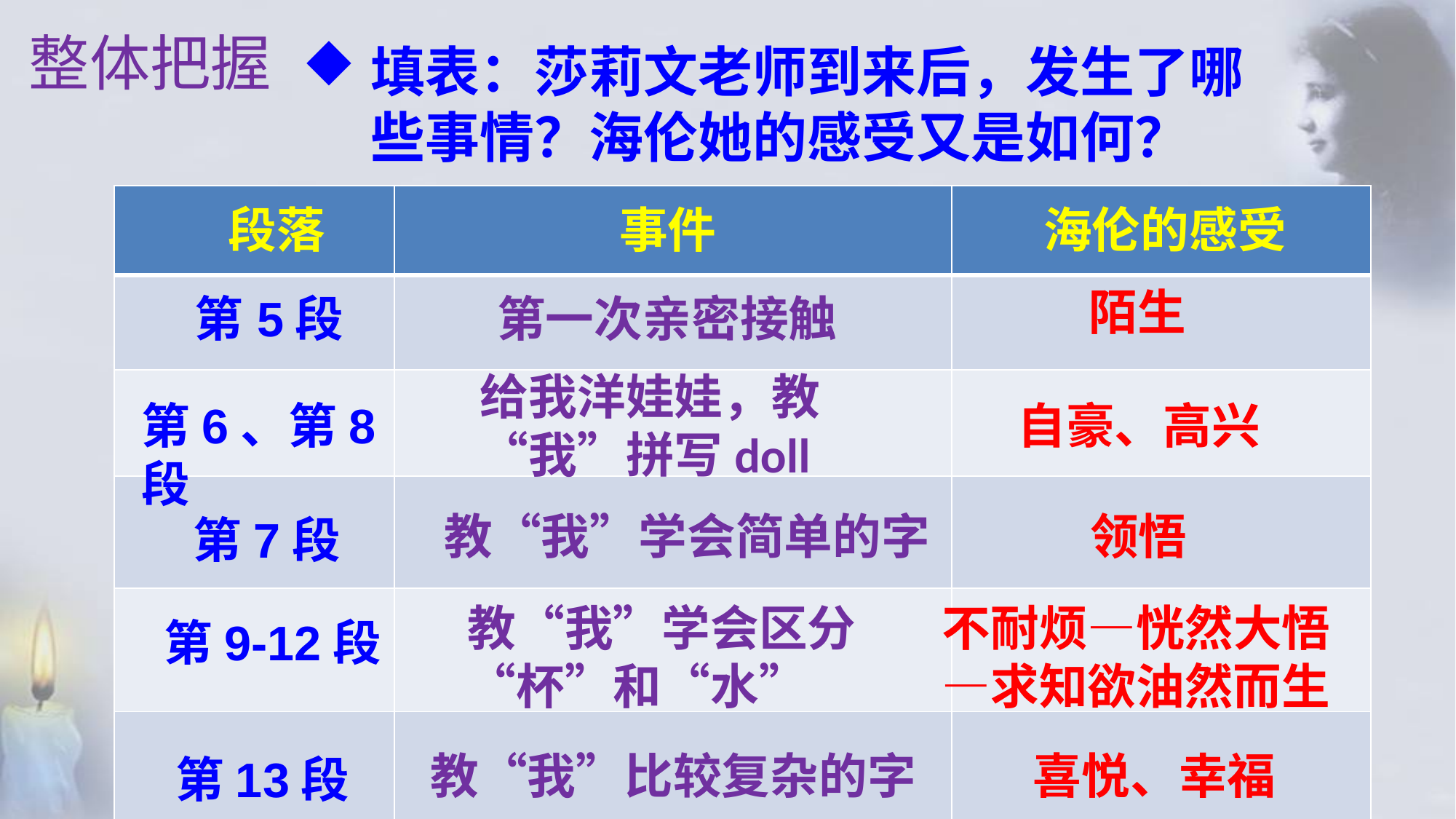

填表：莎莉文老师到来后，发生了哪些事情？海伦她的感受又是如何？
整体把握
| 段落 | 事件 | 海伦的感受 |
| --- | --- | --- |
| 第5段 | 第一次亲密接触 |  |
|  |  |  |
|  |  |  |
|  |  |  |
|  |  |  |
陌生

给我洋娃娃，教“我”拼写doll
第6、第8段
自豪、高兴
教“我”学会简单的字
领悟
第7段
教“我”学会区分“杯”和“水”
不耐烦—恍然大悟—求知欲油然而生
第9-12段
教“我”比较复杂的字

喜悦、幸福
第13段